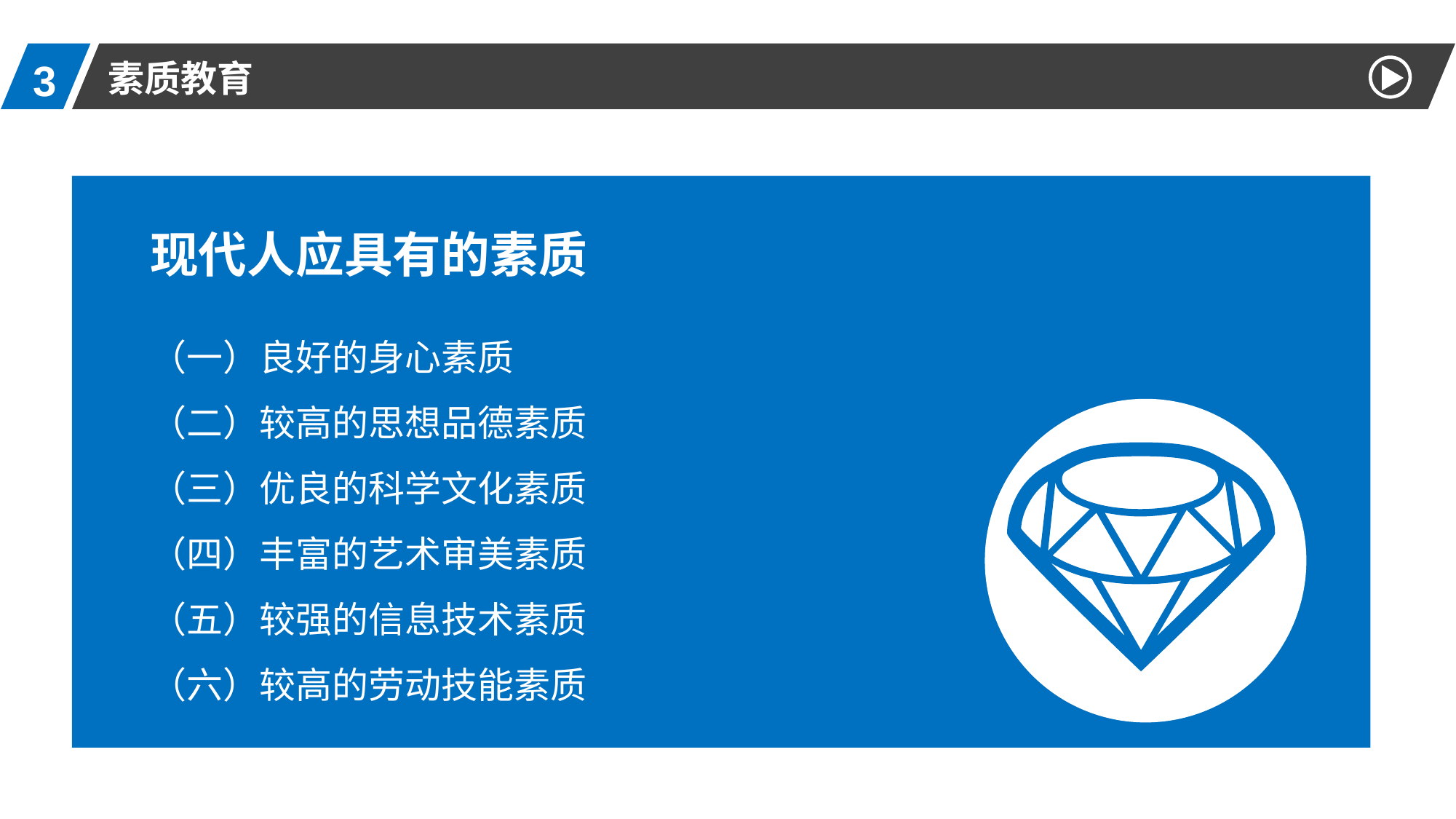

3
素质教育

现代人应具有的素质
（一）良好的身心素质
（二）较高的思想品德素质
（三）优良的科学文化素质
（四）丰富的艺术审美素质
（五）较强的信息技术素质
（六）较高的劳动技能素质